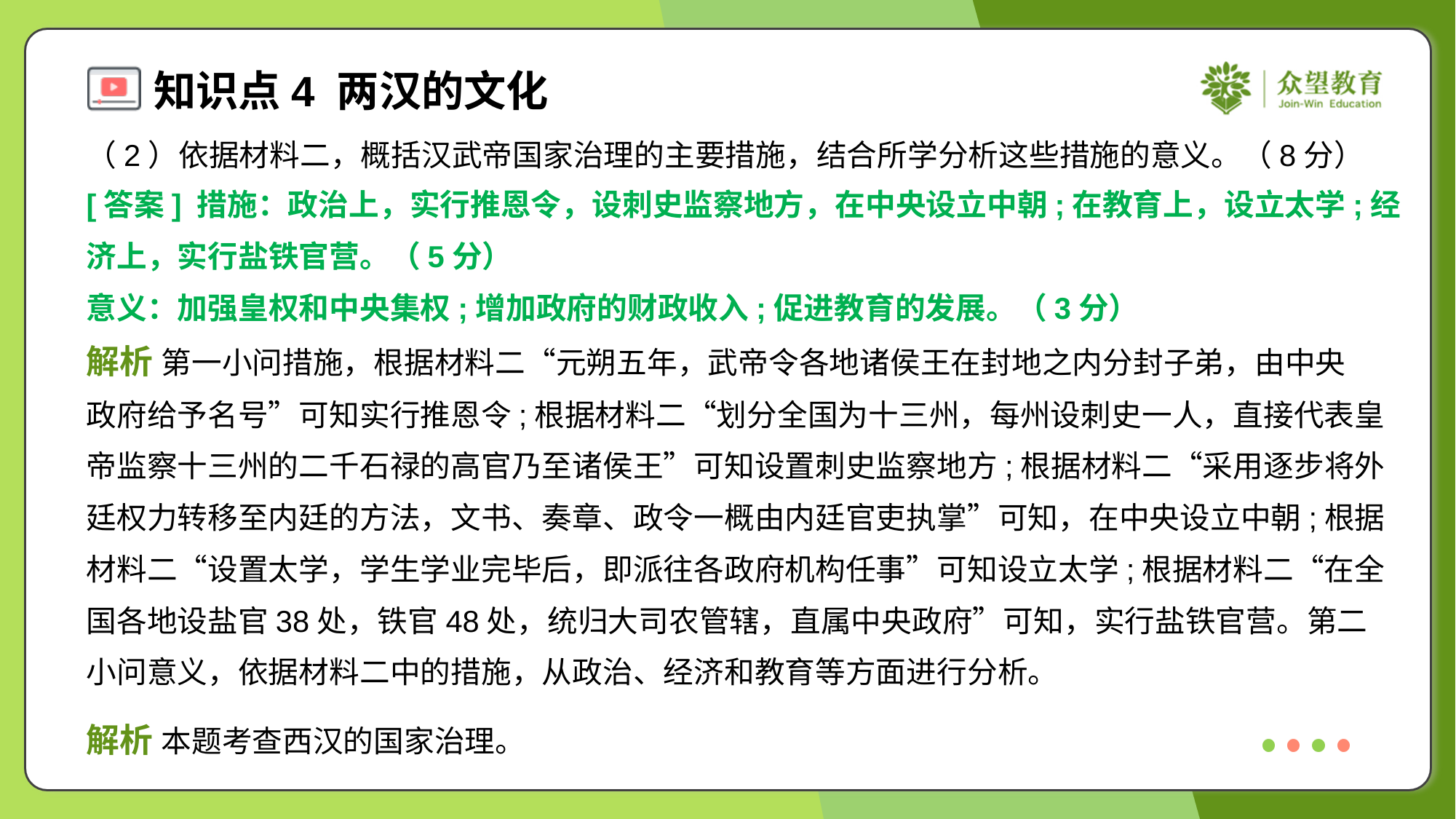

（2）依据材料二，概括汉武帝国家治理的主要措施，结合所学分析这些措施的意义。（8分）
[答案] 措施：政治上，实行推恩令，设刺史监察地方，在中央设立中朝;在教育上，设立太学;经
济上，实行盐铁官营。（5分）
意义：加强皇权和中央集权;增加政府的财政收入;促进教育的发展。（3分）
解析 第一小问措施，根据材料二“元朔五年，武帝令各地诸侯王在封地之内分封子弟，由中央
政府给予名号”可知实行推恩令;根据材料二“划分全国为十三州，每州设刺史一人，直接代表皇
帝监察十三州的二千石禄的高官乃至诸侯王”可知设置刺史监察地方;根据材料二“采用逐步将外
廷权力转移至内廷的方法，文书、奏章、政令一概由内廷官吏执掌”可知，在中央设立中朝;根据
材料二“设置太学，学生学业完毕后，即派往各政府机构任事”可知设立太学;根据材料二“在全
国各地设盐官38处，铁官48处，统归大司农管辖，直属中央政府”可知，实行盐铁官营。第二
小问意义，依据材料二中的措施，从政治、经济和教育等方面进行分析。
解析 本题考查西汉的国家治理。